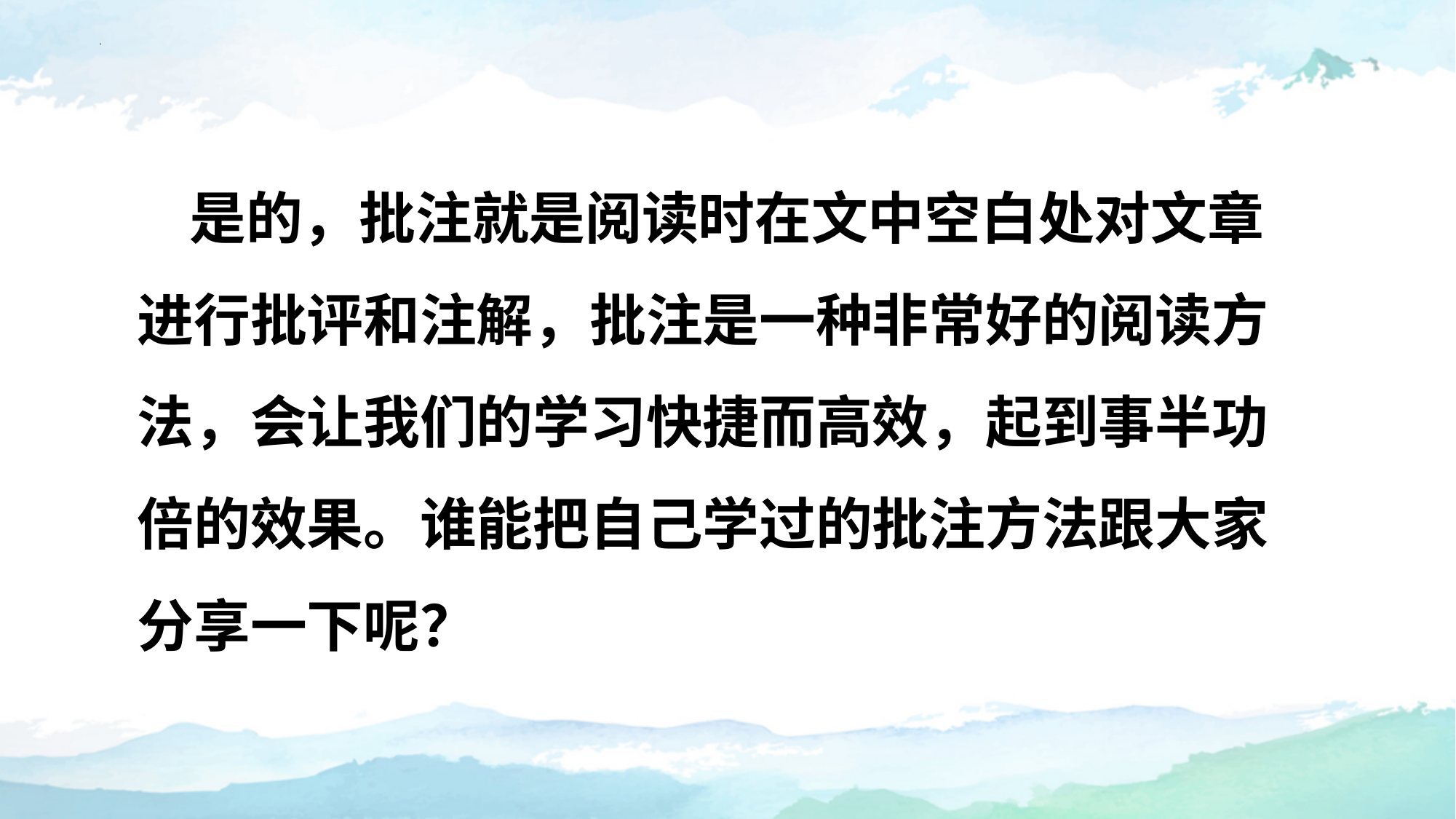

是的，批注就是阅读时在文中空白处对文章进行批评和注解，批注是一种非常好的阅读方法，会让我们的学习快捷而高效，起到事半功倍的效果。谁能把自己学过的批注方法跟大家分享一下呢？